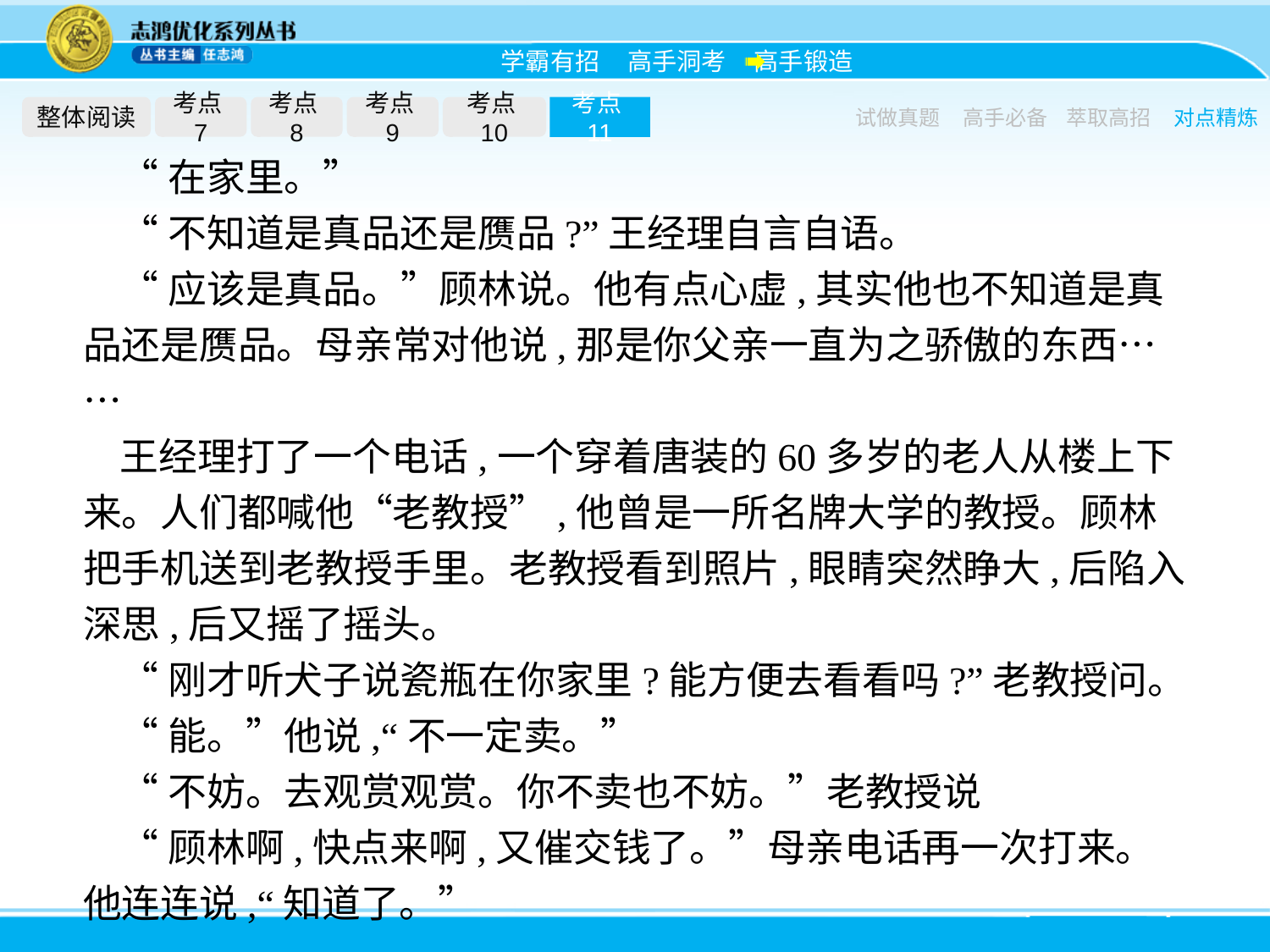

整体阅读
考点7
考点8
考点9
考点10
考点11
试做真题
高手必备
萃取高招
对点精炼
“在家里。”
“不知道是真品还是赝品?”王经理自言自语。
“应该是真品。”顾林说。他有点心虚,其实他也不知道是真品还是赝品。母亲常对他说,那是你父亲一直为之骄傲的东西……
王经理打了一个电话,一个穿着唐装的60多岁的老人从楼上下来。人们都喊他“老教授”,他曾是一所名牌大学的教授。顾林把手机送到老教授手里。老教授看到照片,眼睛突然睁大,后陷入深思,后又摇了摇头。
“刚才听犬子说瓷瓶在你家里?能方便去看看吗?”老教授问。
“能。”他说,“不一定卖。”
“不妨。去观赏观赏。你不卖也不妨。”老教授说
“顾林啊,快点来啊,又催交钱了。”母亲电话再一次打来。他连连说,“知道了。”